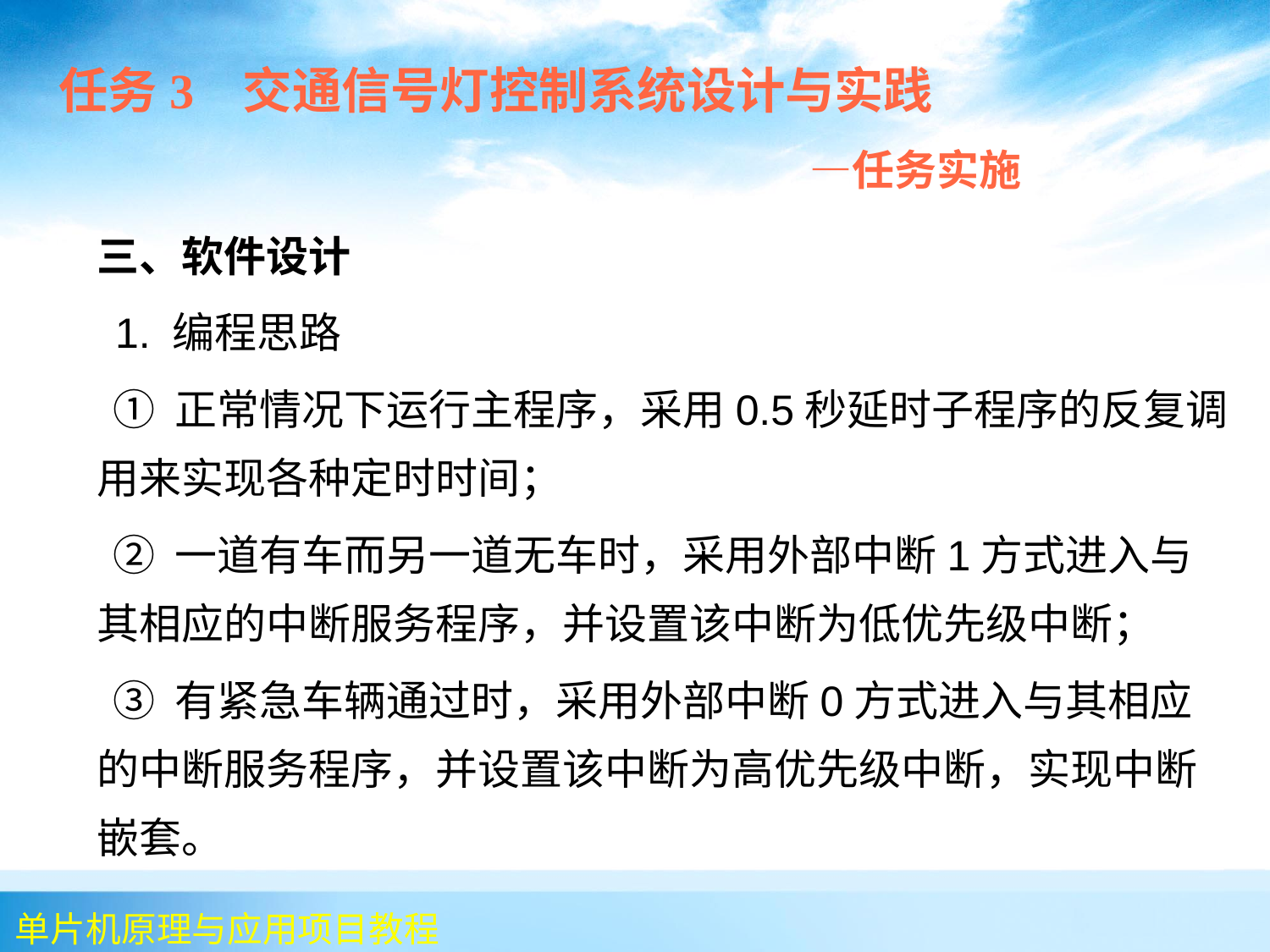

任务3   交通信号灯控制系统设计与实践
                                                                     —任务实施
   	三、软件设计
     1. 编程思路
      ① 正常情况下运行主程序，采用0.5秒延时子程序的反复调用来实现各种定时时间；
      ② 一道有车而另一道无车时，采用外部中断1方式进入与其相应的中断服务程序，并设置该中断为低优先级中断；
      ③ 有紧急车辆通过时，采用外部中断0方式进入与其相应的中断服务程序，并设置该中断为高优先级中断，实现中断嵌套。